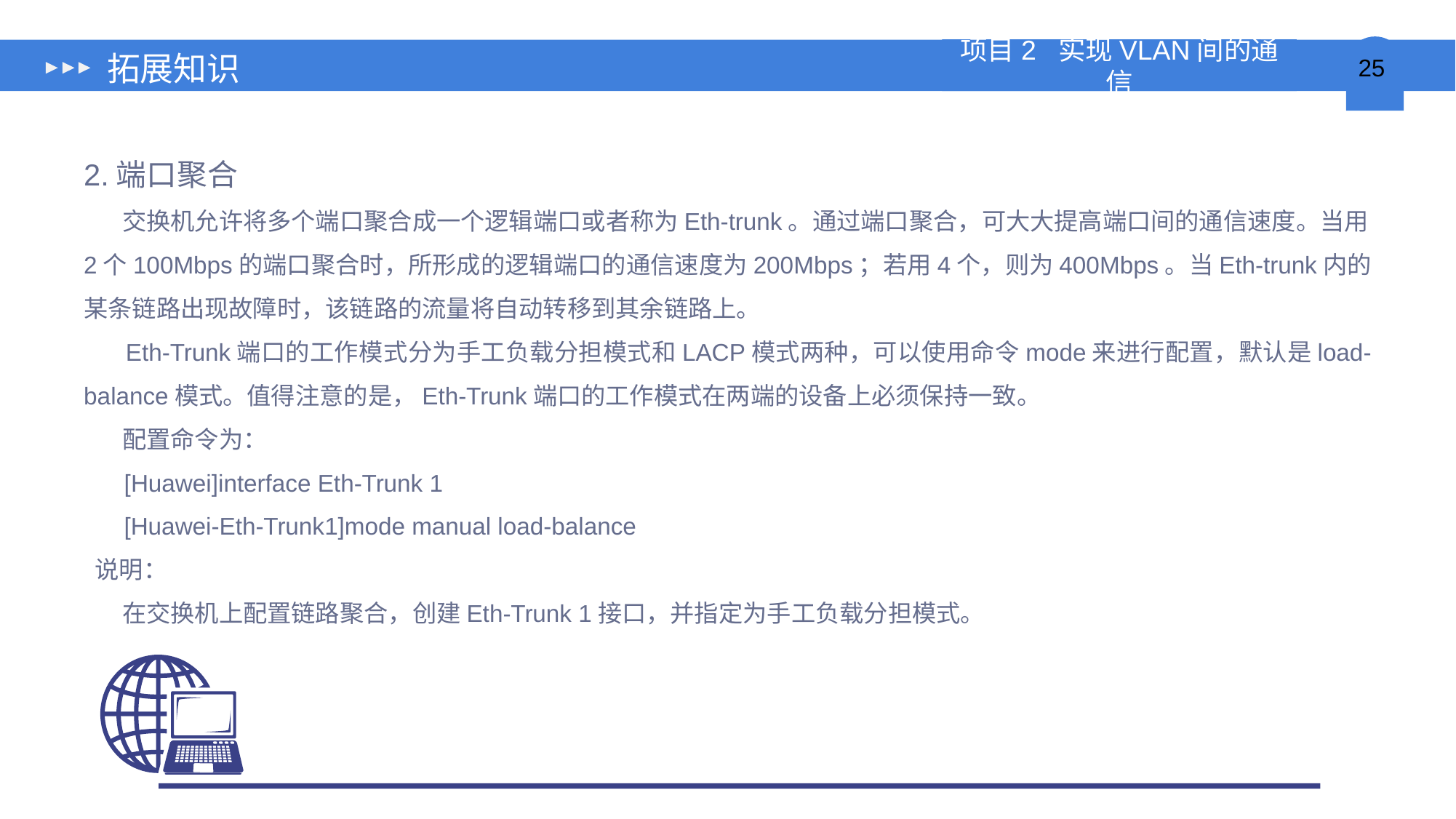

# 拓展知识
2.端口聚合
      交换机允许将多个端口聚合成一个逻辑端口或者称为Eth-trunk。通过端口聚合，可大大提高端口间的通信速度。当用2个100Mbps的端口聚合时，所形成的逻辑端口的通信速度为200Mbps；若用4个，则为400Mbps。当Eth-trunk内的某条链路出现故障时，该链路的流量将自动转移到其余链路上。
      Eth-Trunk端口的工作模式分为手工负载分担模式和LACP模式两种，可以使用命令mode来进行配置，默认是load-balance模式。值得注意的是，Eth-Trunk端口的工作模式在两端的设备上必须保持一致。
      配置命令为：
      [Huawei]interface Eth-Trunk 1
      [Huawei-Eth-Trunk1]mode manual load-balance
 说明：
      在交换机上配置链路聚合，创建Eth-Trunk 1接口，并指定为手工负载分担模式。